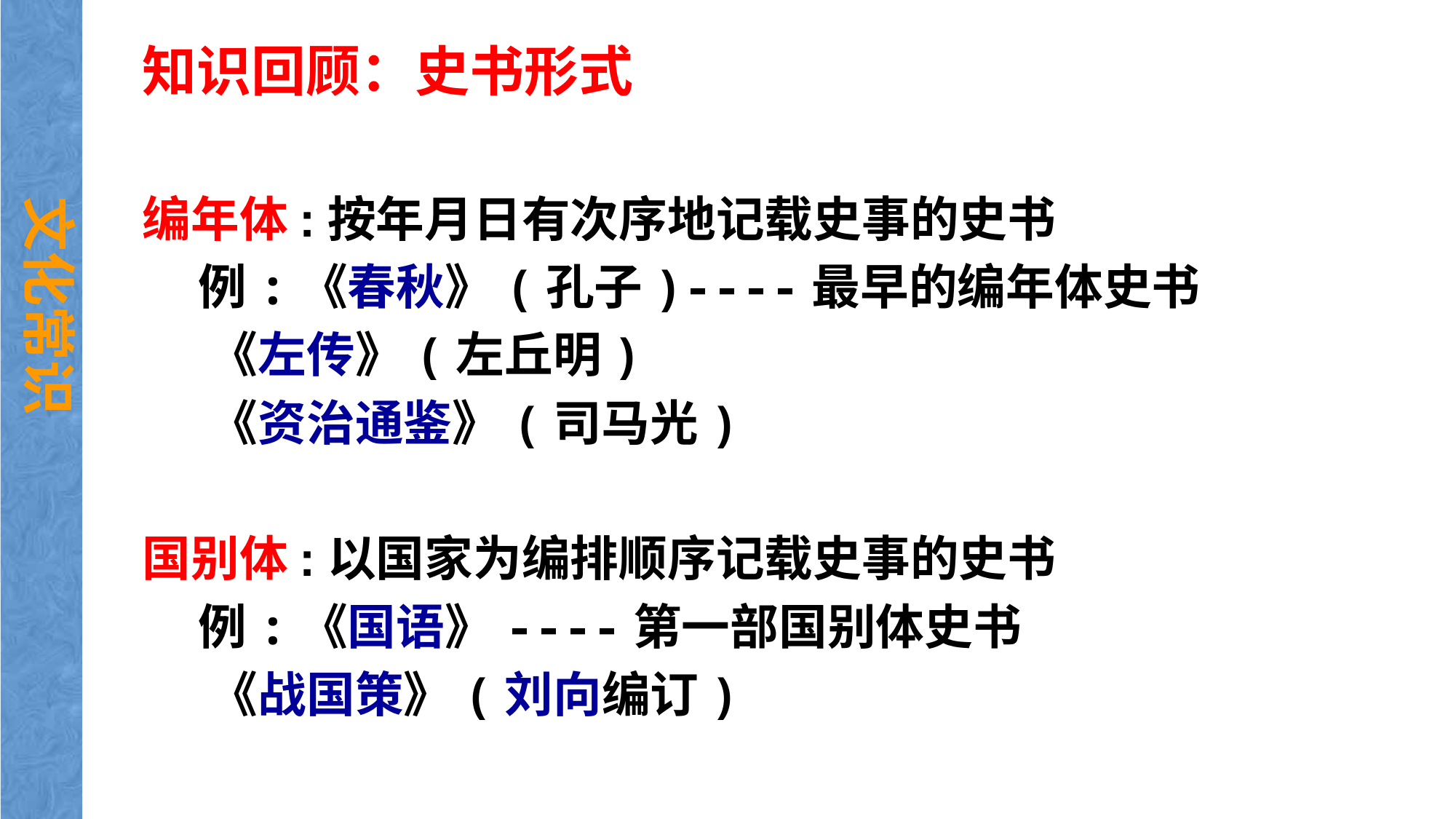

知识回顾：史书形式

编年体:按年月日有次序地记载史事的史书
    例:《春秋》(孔子)----最早的编年体史书
     《左传》(左丘明)
     《资治通鉴》(司马光)

国别体:以国家为编排顺序记载史事的史书
    例:《国语》----第一部国别体史书
     《战国策》(刘向编订)

文化常识